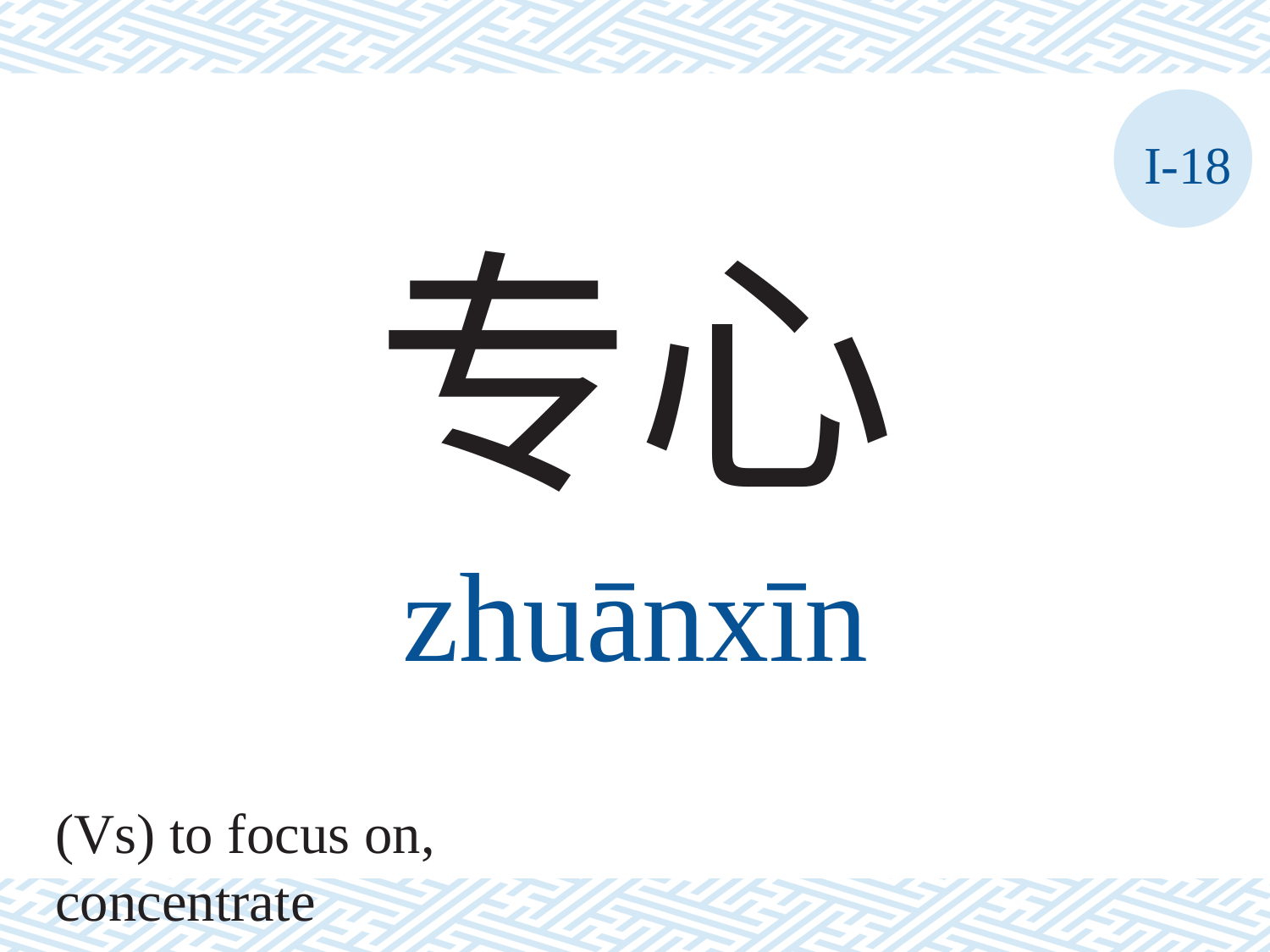

I-18
专心
zhuānxīn
(Vs) to focus on, concentrate